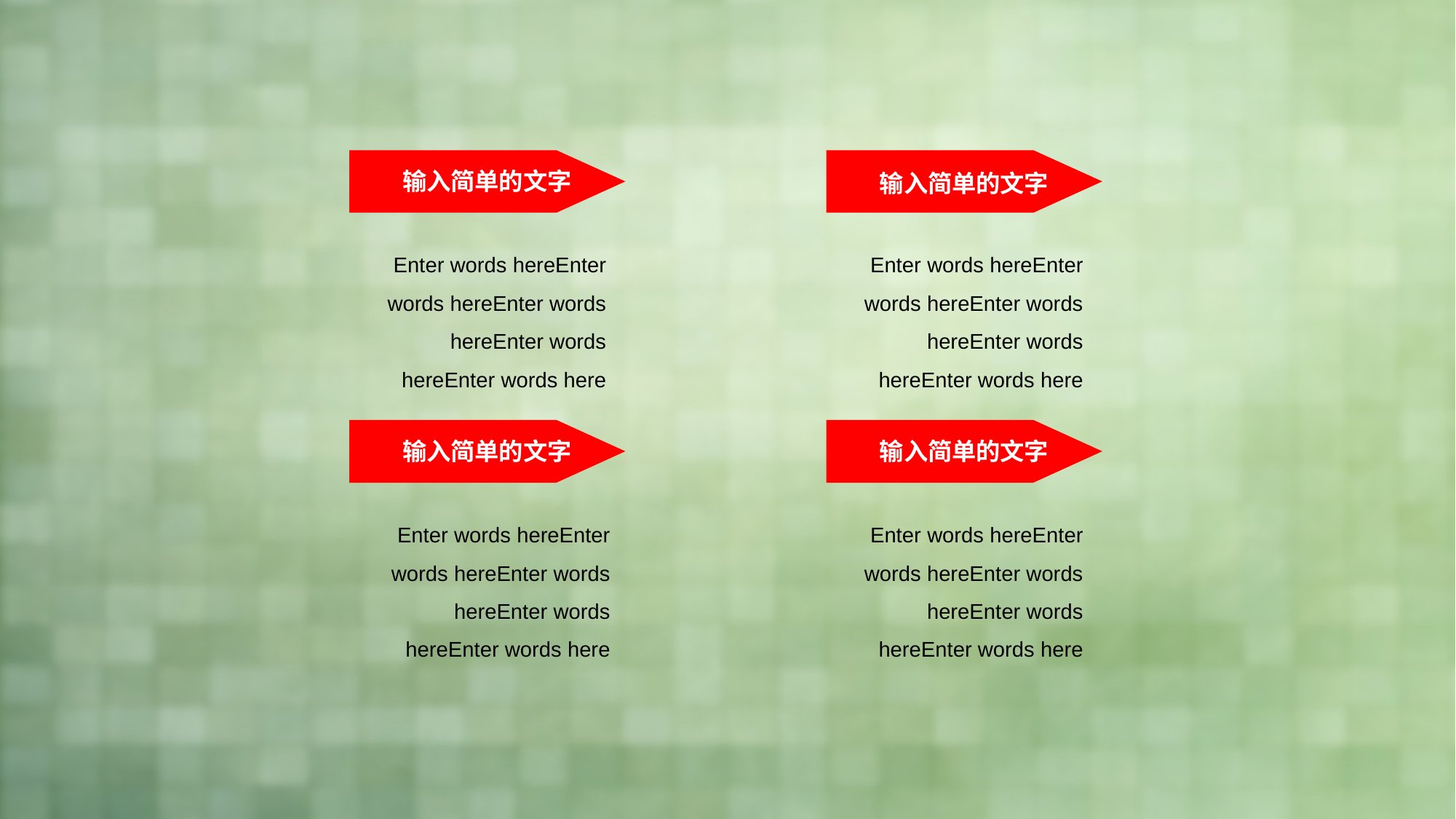

输入简单的文字
输入简单的文字
Enter words hereEnter words hereEnter words hereEnter words hereEnter words here
Enter words hereEnter words hereEnter words hereEnter words hereEnter words here

输入简单的文字
输入简单的文字
Enter words hereEnter words hereEnter words hereEnter words hereEnter words here
Enter words hereEnter words hereEnter words hereEnter words hereEnter words here